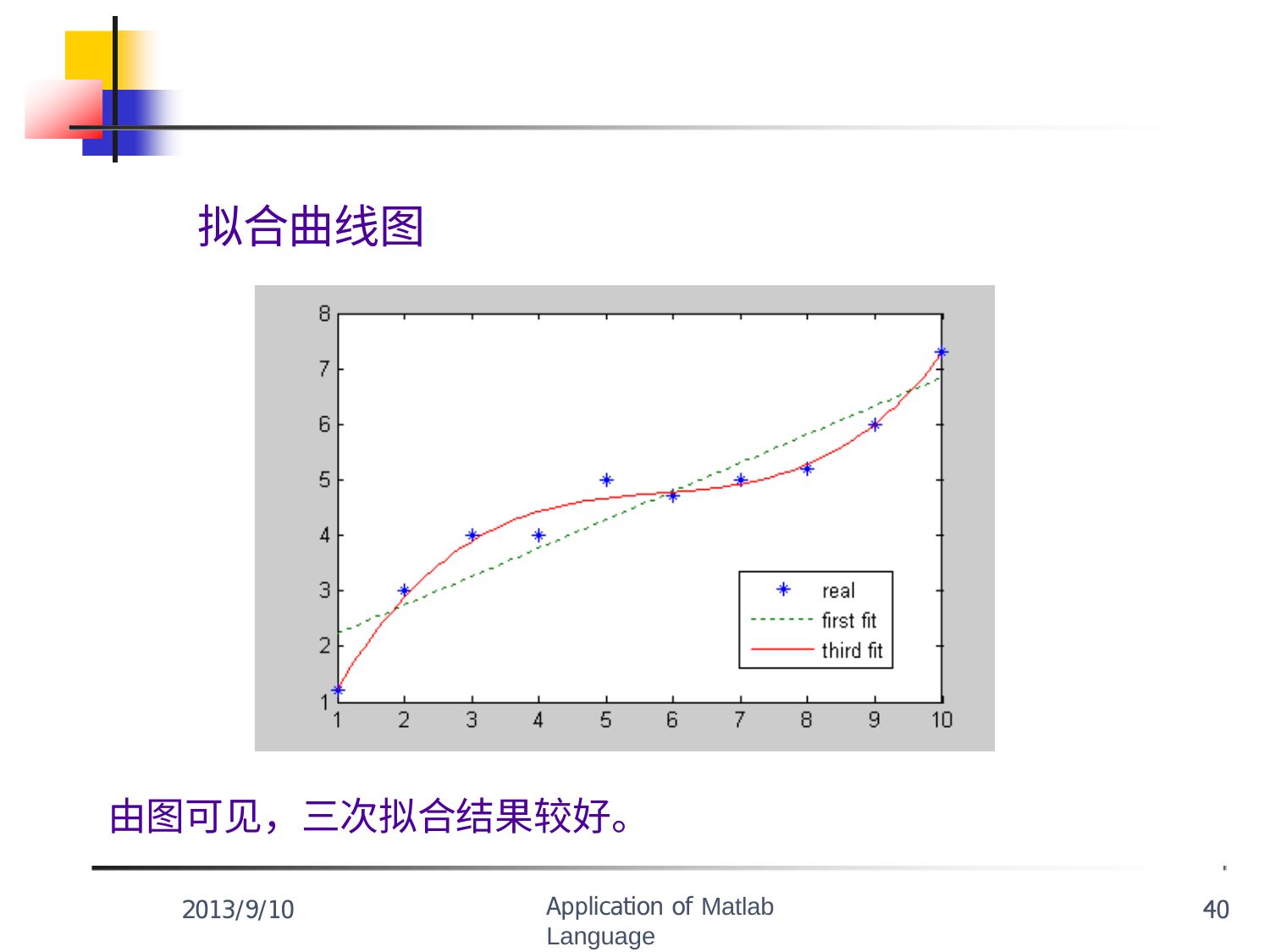

拟合曲线图

由图可见，三次拟合结果较好。
Application of Matlab Language
2013/9/10
40